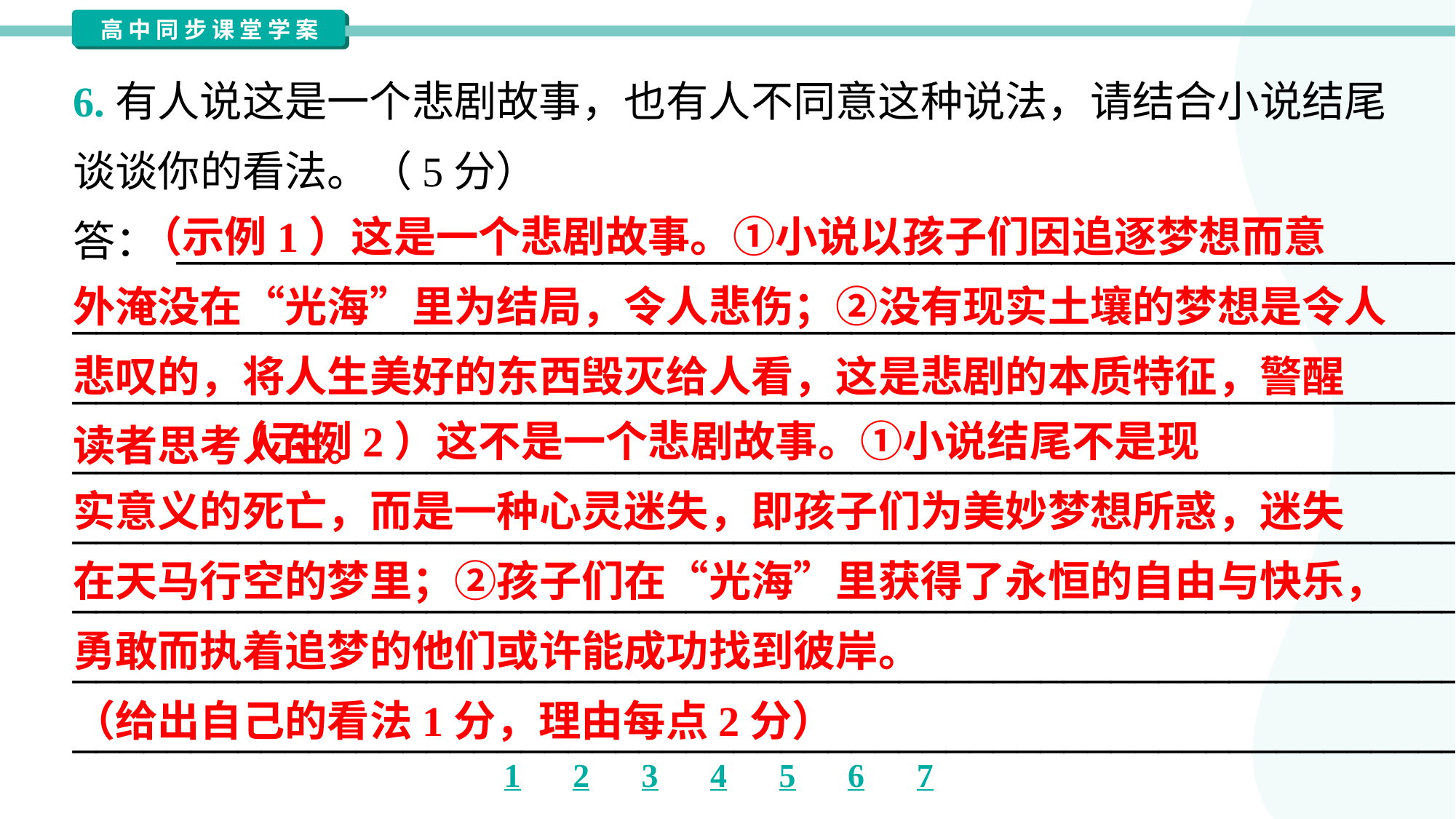

6.有人说这是一个悲剧故事，也有人不同意这种说法，请结合小说结尾
谈谈你的看法。（5分）
答： ________________________________________________________
_____________________________________________________________
_____________________________________________________________
_____________________________________________________________
_____________________________________________________________
_____________________________________________________________
_____________________________________________________________
_____________________________________________________________
      （示例1）这是一个悲剧故事。①小说以孩子们因追逐梦想而意
外淹没在“光海”里为结局，令人悲伤；②没有现实土壤的梦想是令人
悲叹的，将人生美好的东西毁灭给人看，这是悲剧的本质特征，警醒
读者思考人生。
               （示例2）这不是一个悲剧故事。①小说结尾不是现
实意义的死亡，而是一种心灵迷失，即孩子们为美妙梦想所惑，迷失
在天马行空的梦里；②孩子们在“光海”里获得了永恒的自由与快乐，
勇敢而执着追梦的他们或许能成功找到彼岸。
（给出自己的看法1分，理由每点2分）